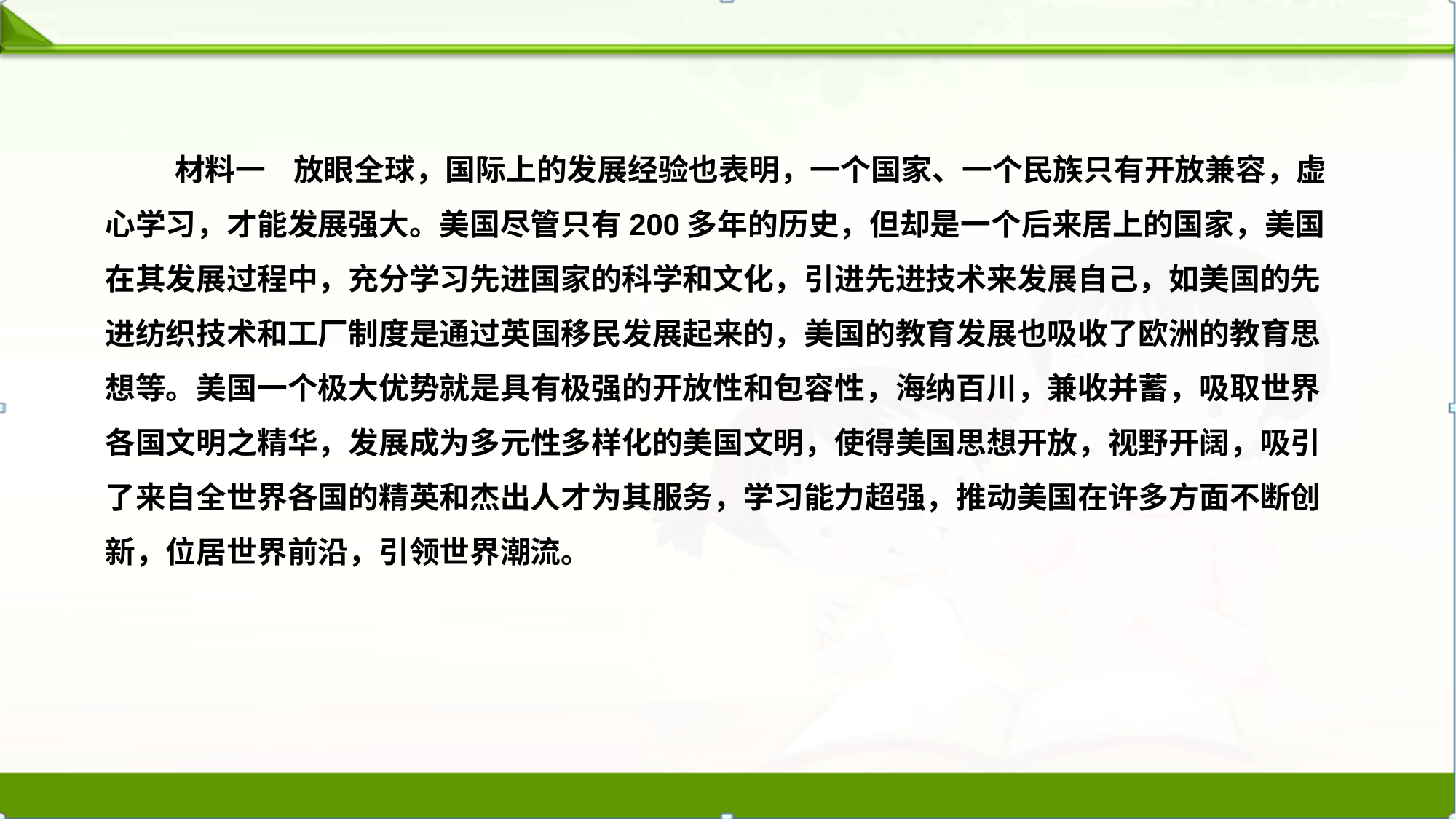

材料一    放眼全球，国际上的发展经验也表明，一个国家、一个民族只有开放兼容，虚心学习，才能发展强大。美国尽管只有200多年的历史，但却是一个后来居上的国家，美国在其发展过程中，充分学习先进国家的科学和文化，引进先进技术来发展自己，如美国的先进纺织技术和工厂制度是通过英国移民发展起来的，美国的教育发展也吸收了欧洲的教育思想等。美国一个极大优势就是具有极强的开放性和包容性，海纳百川，兼收并蓄，吸取世界各国文明之精华，发展成为多元性多样化的美国文明，使得美国思想开放，视野开阔，吸引了来自全世界各国的精英和杰出人才为其服务，学习能力超强，推动美国在许多方面不断创新，位居世界前沿，引领世界潮流。